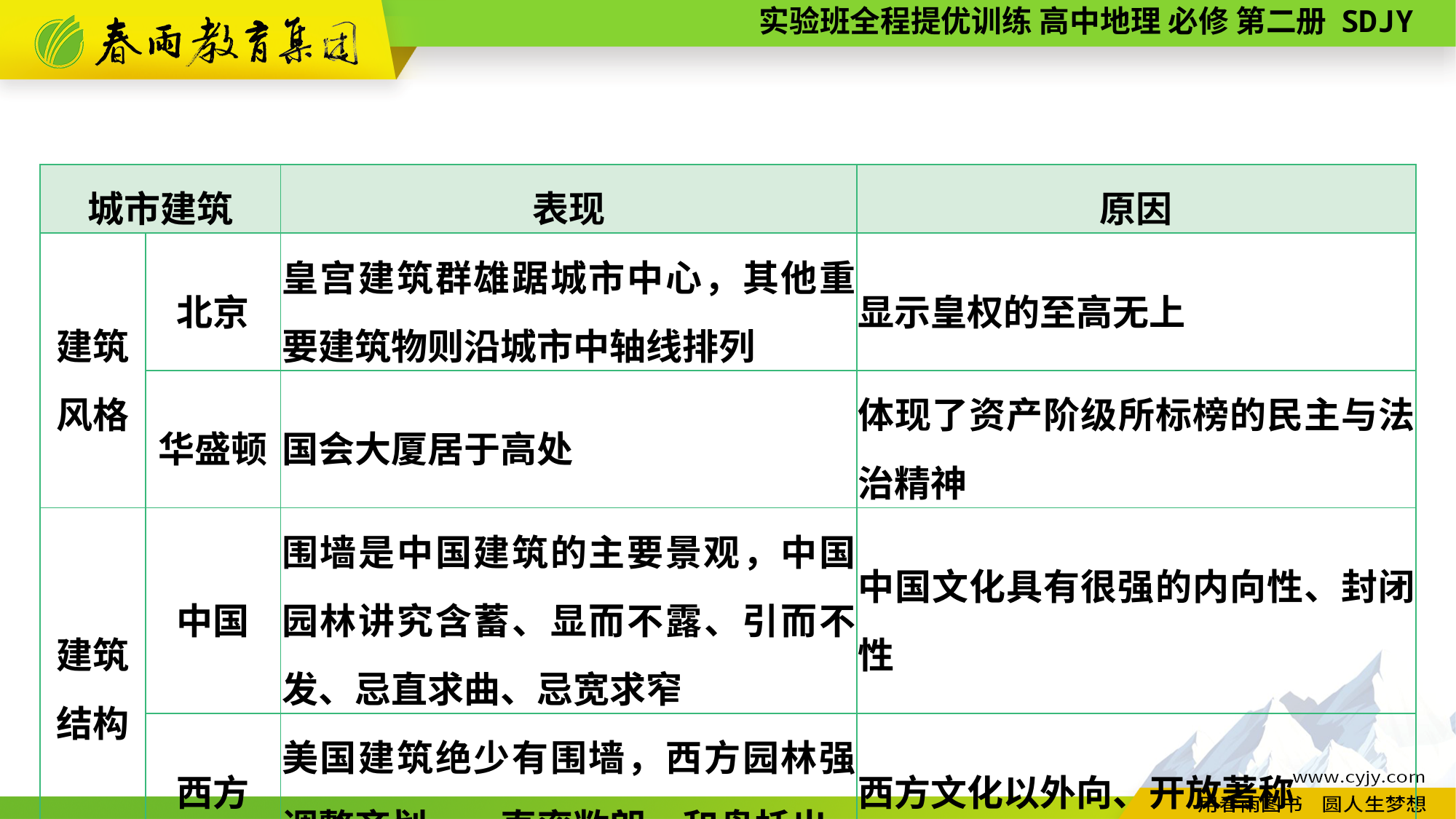

| 城市建筑 |  | 表现 | 原因 |
| --- | --- | --- | --- |
| 建筑 风格 | 北京 | 皇宫建筑群雄踞城市中心，其他重要建筑物则沿城市中轴线排列 | 显示皇权的至高无上 |
|  | 华盛顿 | 国会大厦居于高处 | 体现了资产阶级所标榜的民主与法治精神 |
| 建筑 结构 | 中国 | 围墙是中国建筑的主要景观，中国园林讲究含蓄、显而不露、引而不发、忌直求曲、忌宽求窄 | 中国文化具有很强的内向性、封闭性 |
|  | 西方 | 美国建筑绝少有围墙，西方园林强调整齐划一、直率敞朗、和盘托出 | 西方文化以外向、开放著称 |